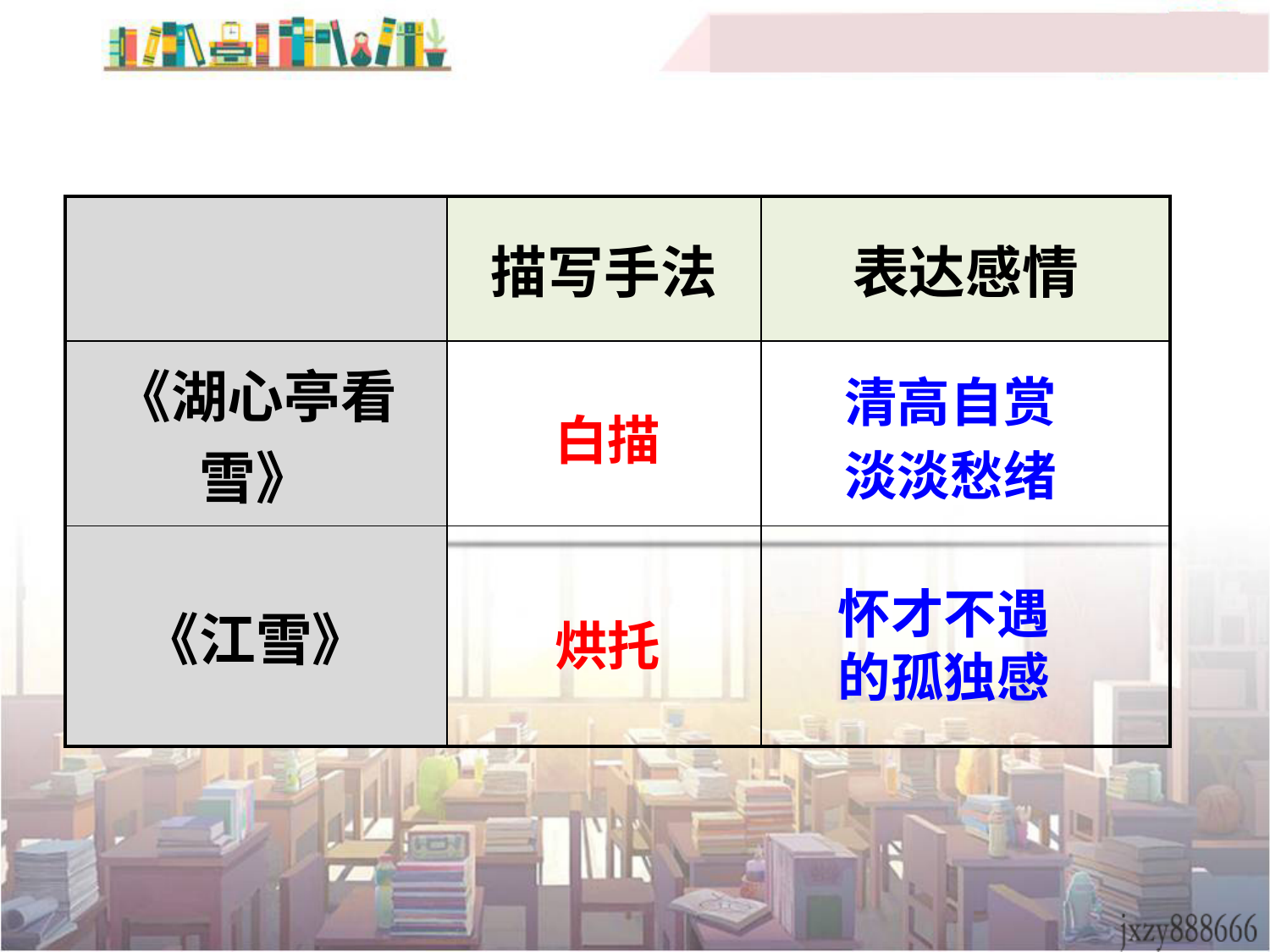

|  | 描写手法 | 表达感情 |
| --- | --- | --- |
| 《湖心亭看雪》 |  |  |
| 《江雪》 |  |  |
清高自赏
淡淡愁绪
白描
怀才不遇的孤独感
烘托